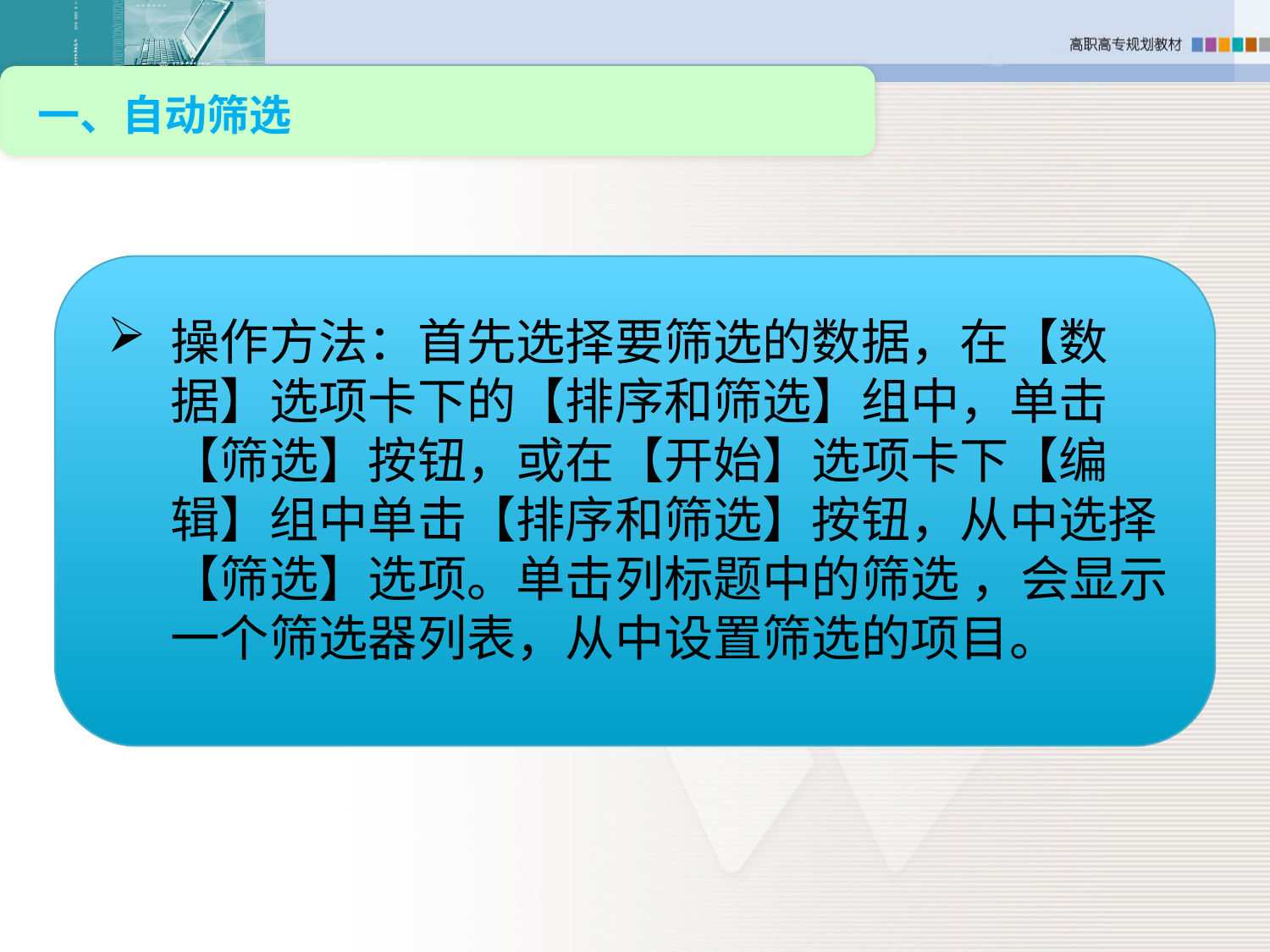

一、自动筛选

操作方法：首先选择要筛选的数据，在【数据】选项卡下的【排序和筛选】组中，单击【筛选】按钮，或在【开始】选项卡下【编辑】组中单击【排序和筛选】按钮，从中选择【筛选】选项。单击列标题中的筛选 ，会显示一个筛选器列表，从中设置筛选的项目。